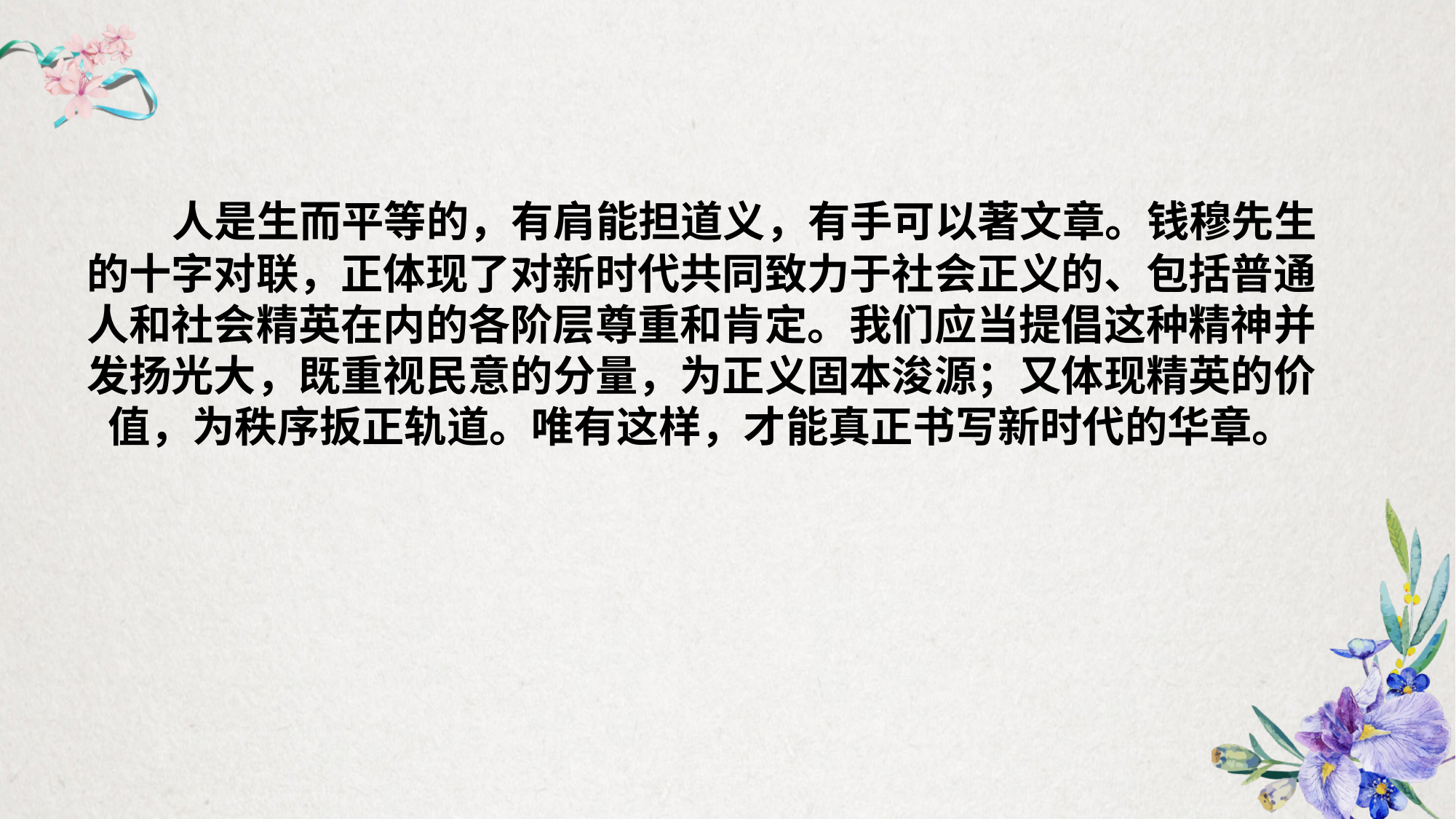

人是生而平等的，有肩能担道义，有手可以著文章。钱穆先生的十字对联，正体现了对新时代共同致力于社会正义的、包括普通人和社会精英在内的各阶层尊重和肯定。我们应当提倡这种精神并发扬光大，既重视民意的分量，为正义固本浚源；又体现精英的价值，为秩序扳正轨道。唯有这样，才能真正书写新时代的华章。